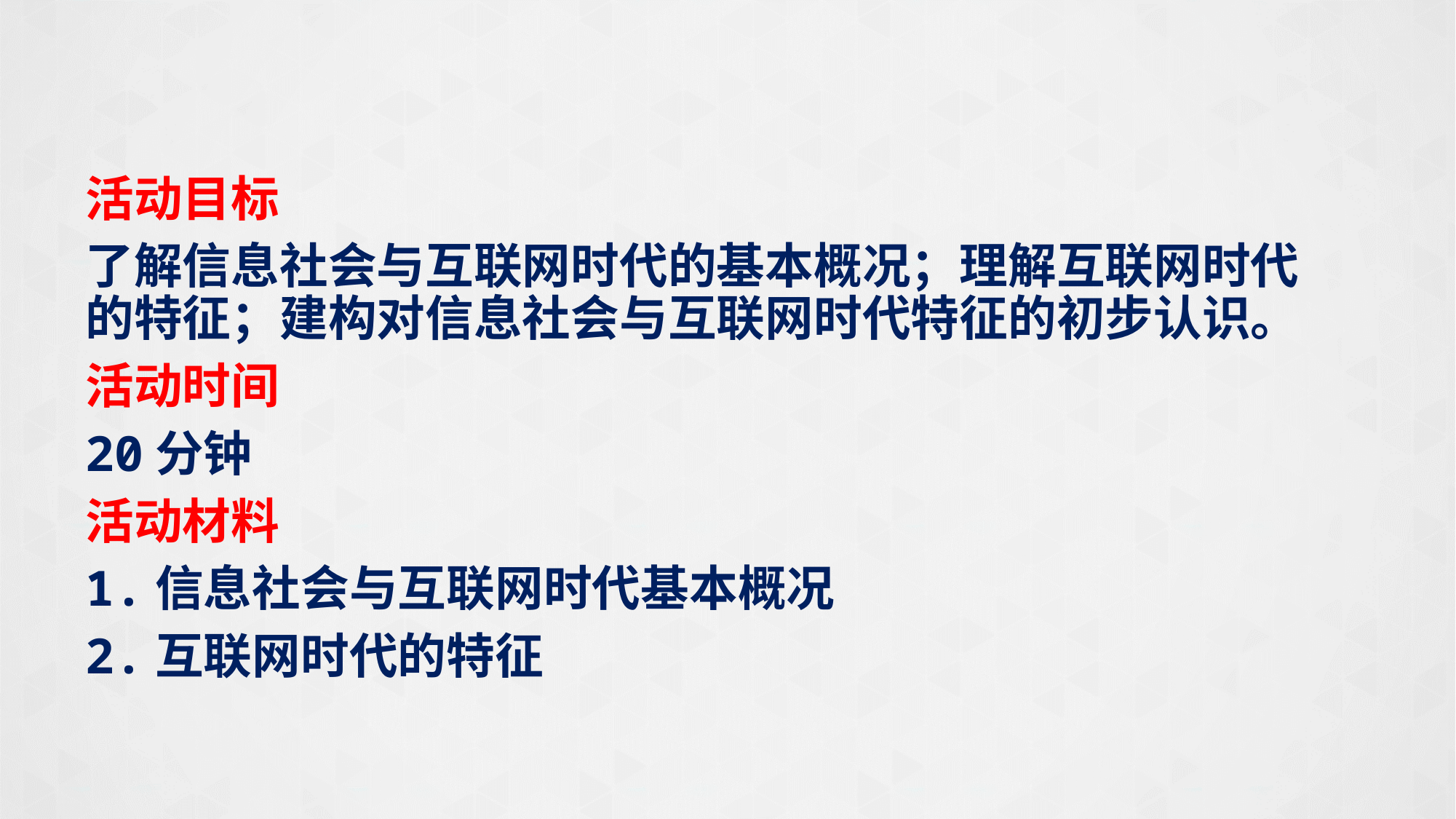

活动目标
了解信息社会与互联网时代的基本概况；理解互联网时代的特征；建构对信息社会与互联网时代特征的初步认识。
活动时间
20分钟
活动材料
1.信息社会与互联网时代基本概况
2.互联网时代的特征